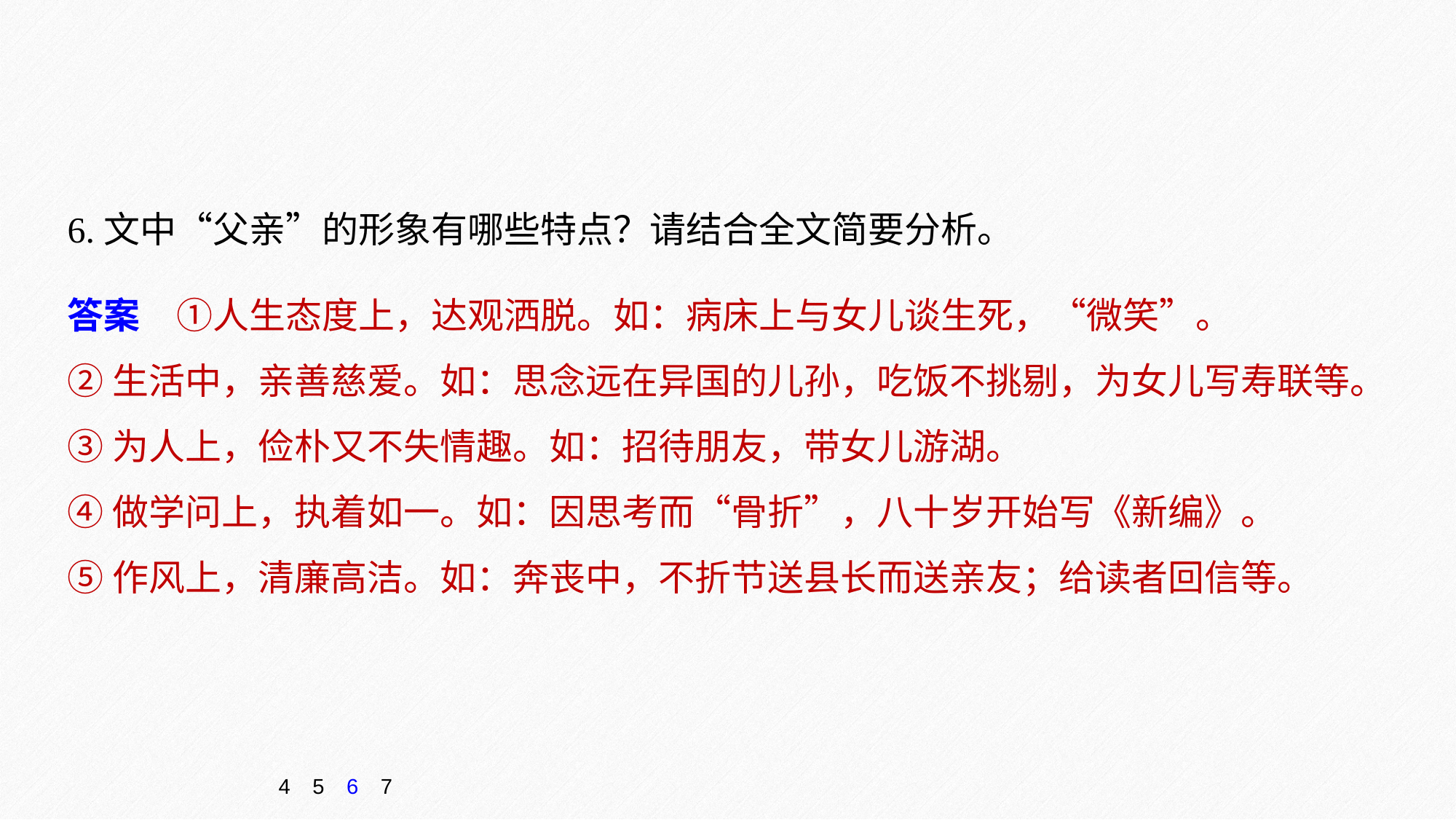

6.文中“父亲”的形象有哪些特点？请结合全文简要分析。
答案　①人生态度上，达观洒脱。如：病床上与女儿谈生死，“微笑”。
②生活中，亲善慈爱。如：思念远在异国的儿孙，吃饭不挑剔，为女儿写寿联等。
③为人上，俭朴又不失情趣。如：招待朋友，带女儿游湖。
④做学问上，执着如一。如：因思考而“骨折”，八十岁开始写《新编》。
⑤作风上，清廉高洁。如：奔丧中，不折节送县长而送亲友；给读者回信等。
4
5
6
7